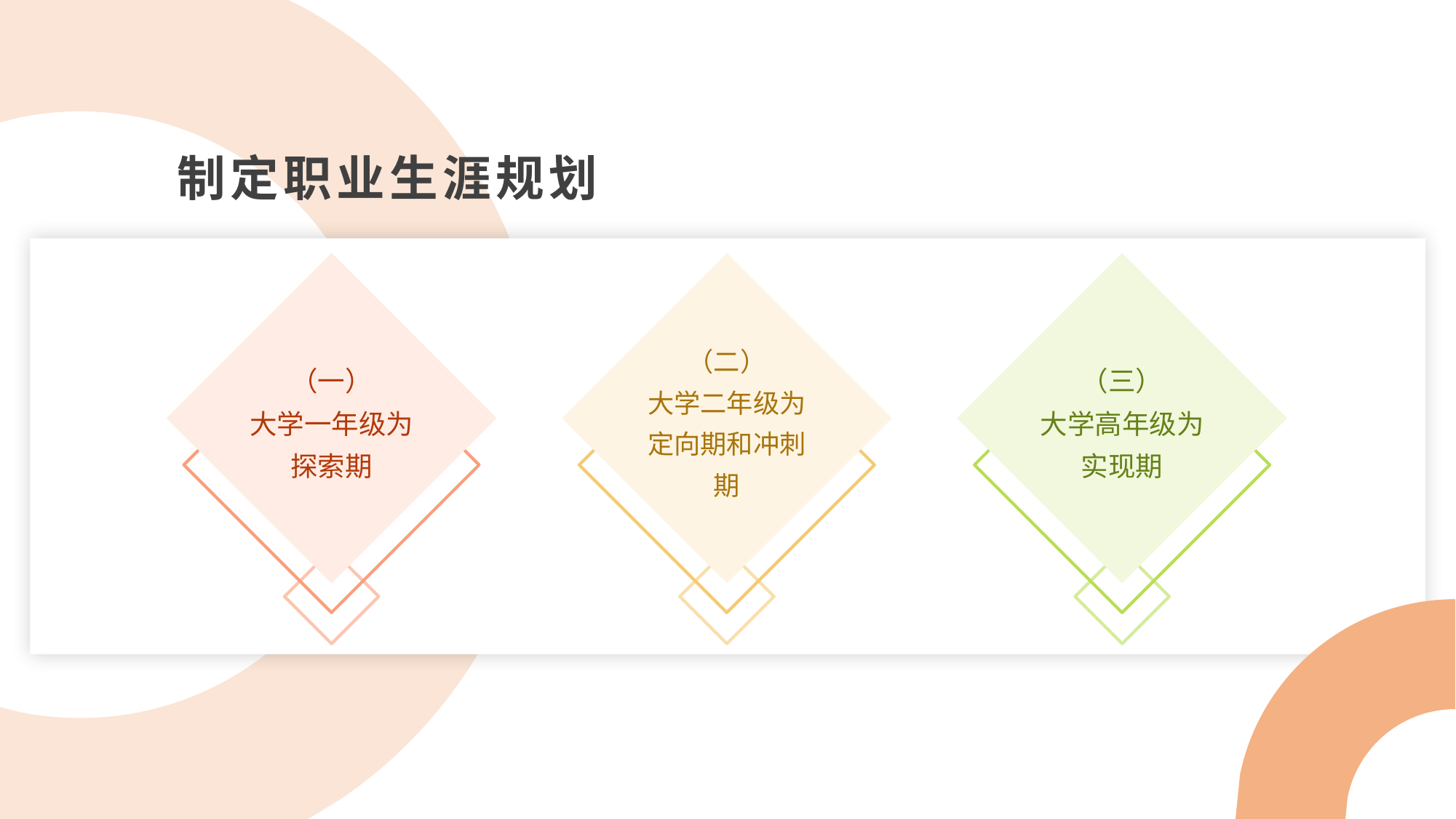

制定职业生涯规划

（一）
大学一年级为探索期
（二）
大学二年级为定向期和冲刺期
（三）
大学高年级为实现期